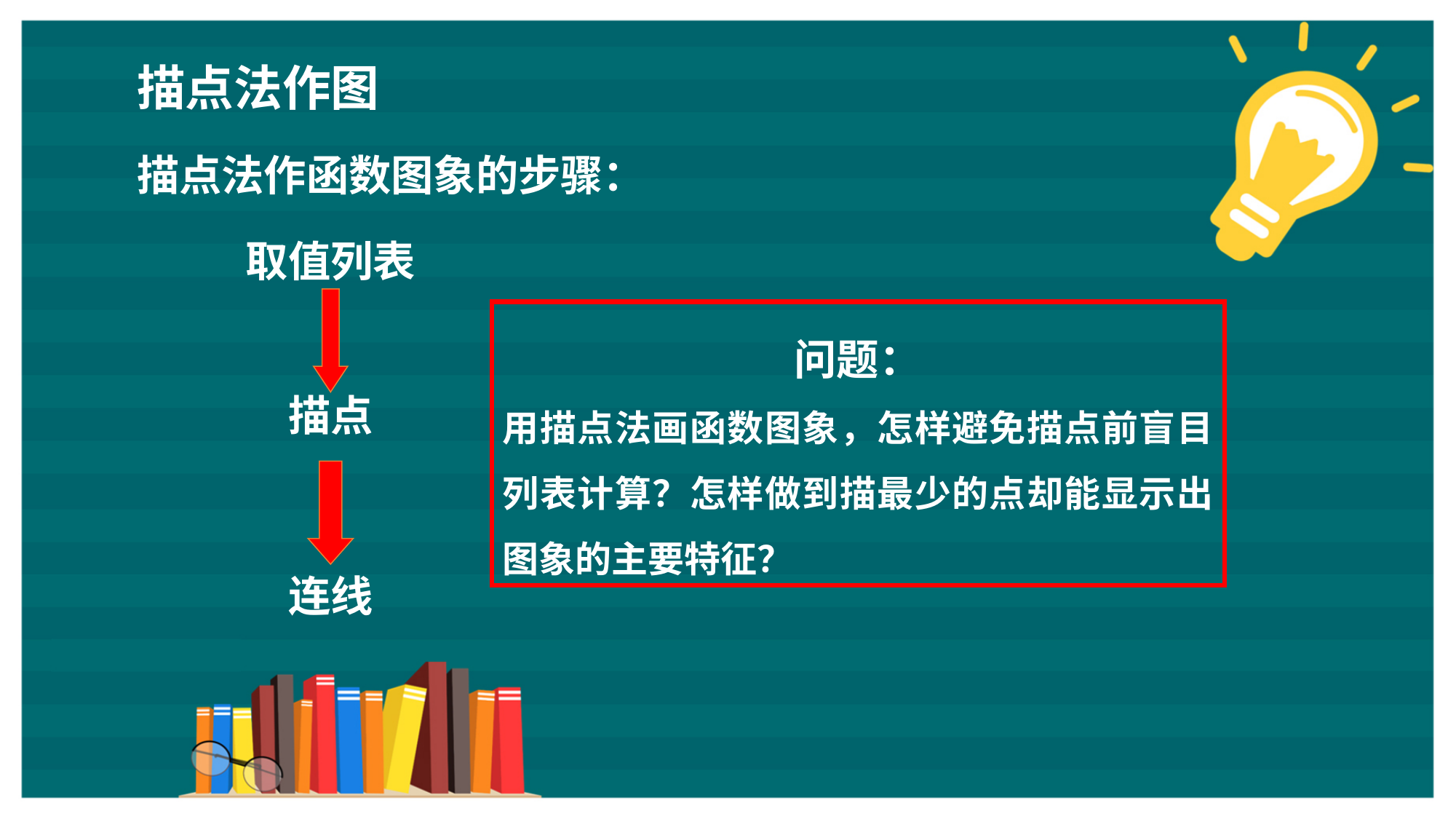

描点法作图
描点法作函数图象的步骤：
取值列表

描点

连线
问题：
用描点法画函数图象，怎样避免描点前盲目列表计算？怎样做到描最少的点却能显示出图象的主要特征？